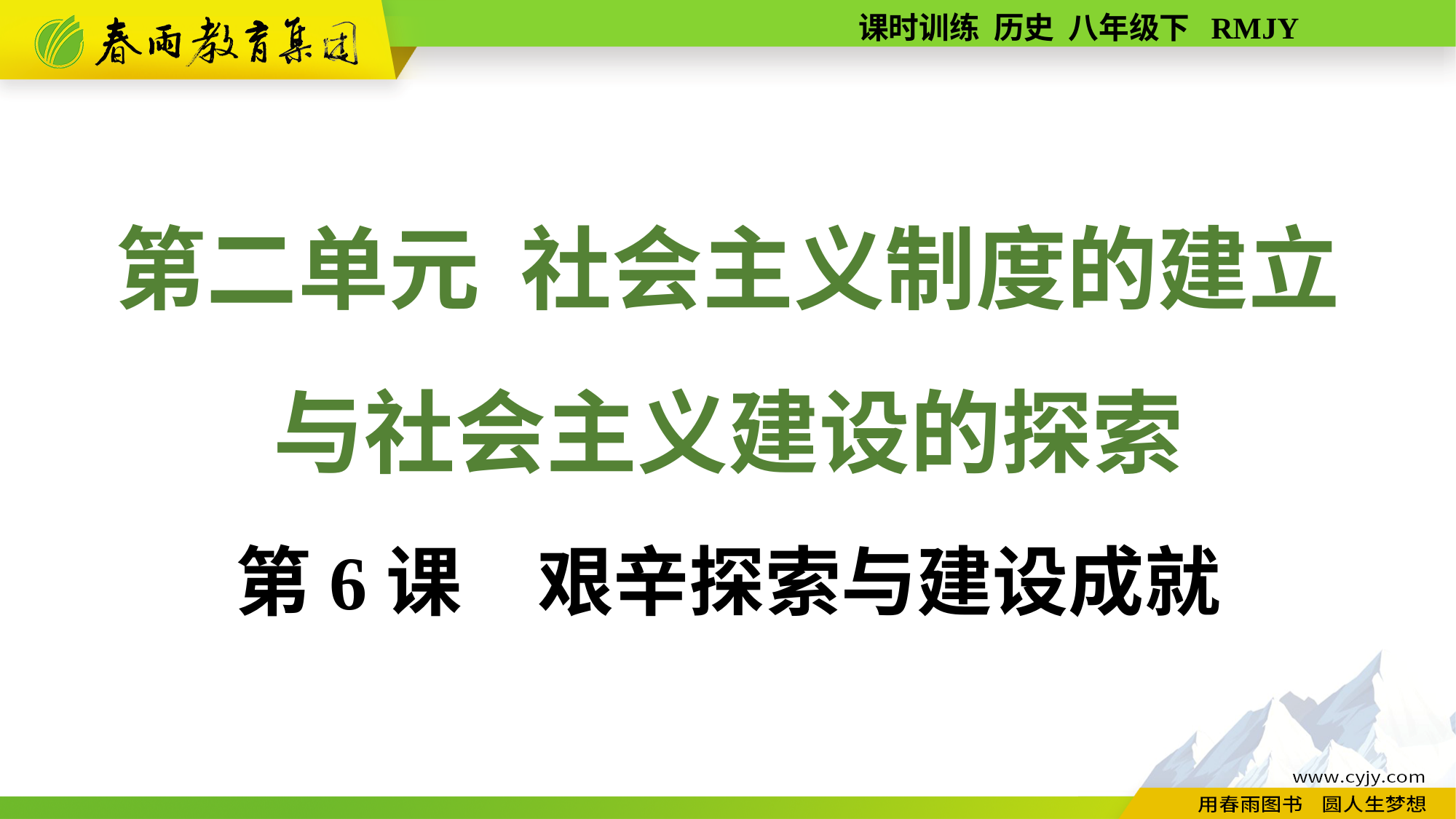

第二单元  社会主义制度的建立
与社会主义建设的探索
第6课　艰辛探索与建设成就